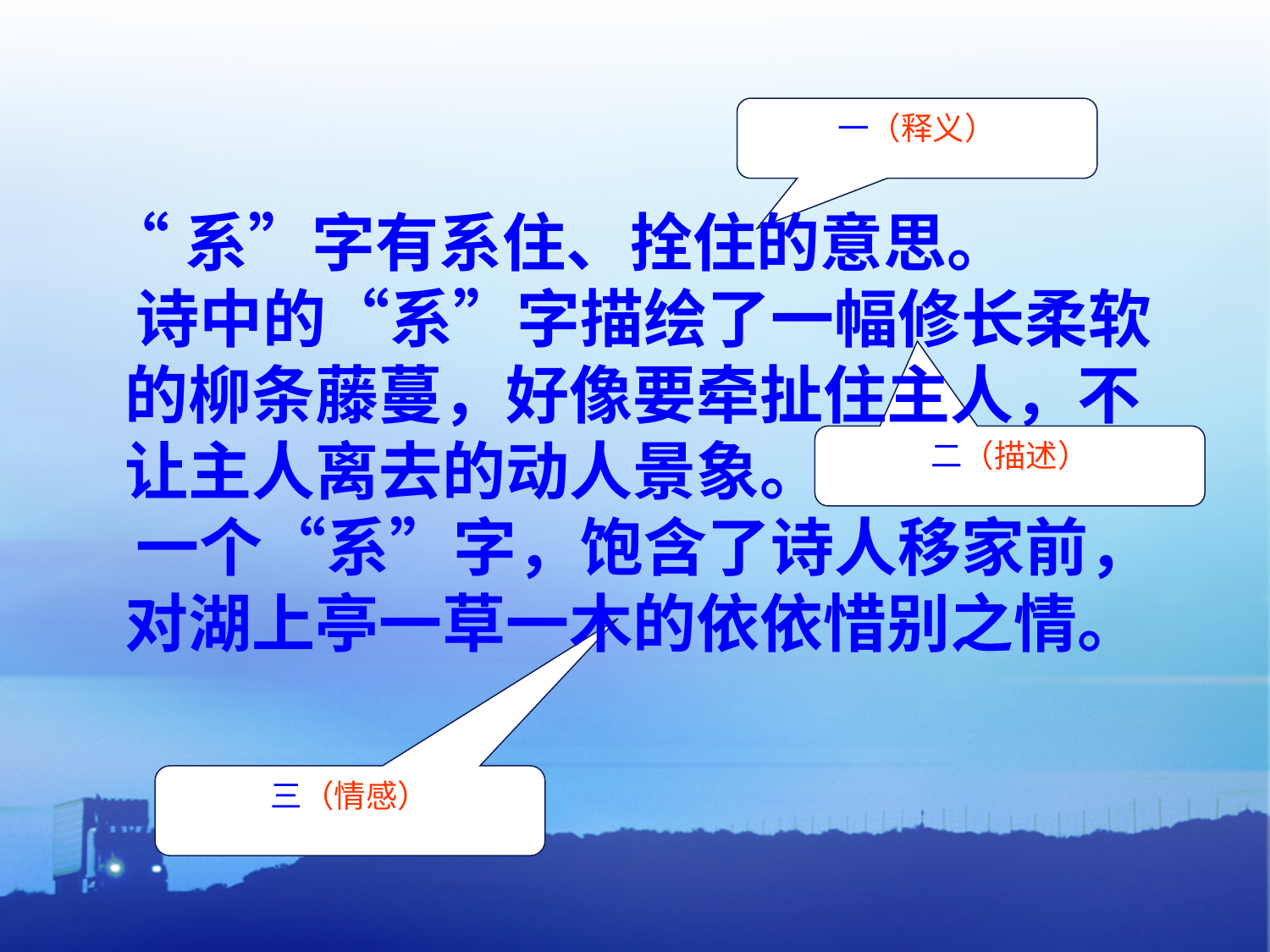

一（释义）
   “系”字有系住、拴住的意思。
   诗中的“系”字描绘了一幅修长柔软的柳条藤蔓，好像要牵扯住主人，不让主人离去的动人景象。
   一个“系”字，饱含了诗人移家前，对湖上亭一草一木的依依惜别之情。

二（描述）
三（情感）